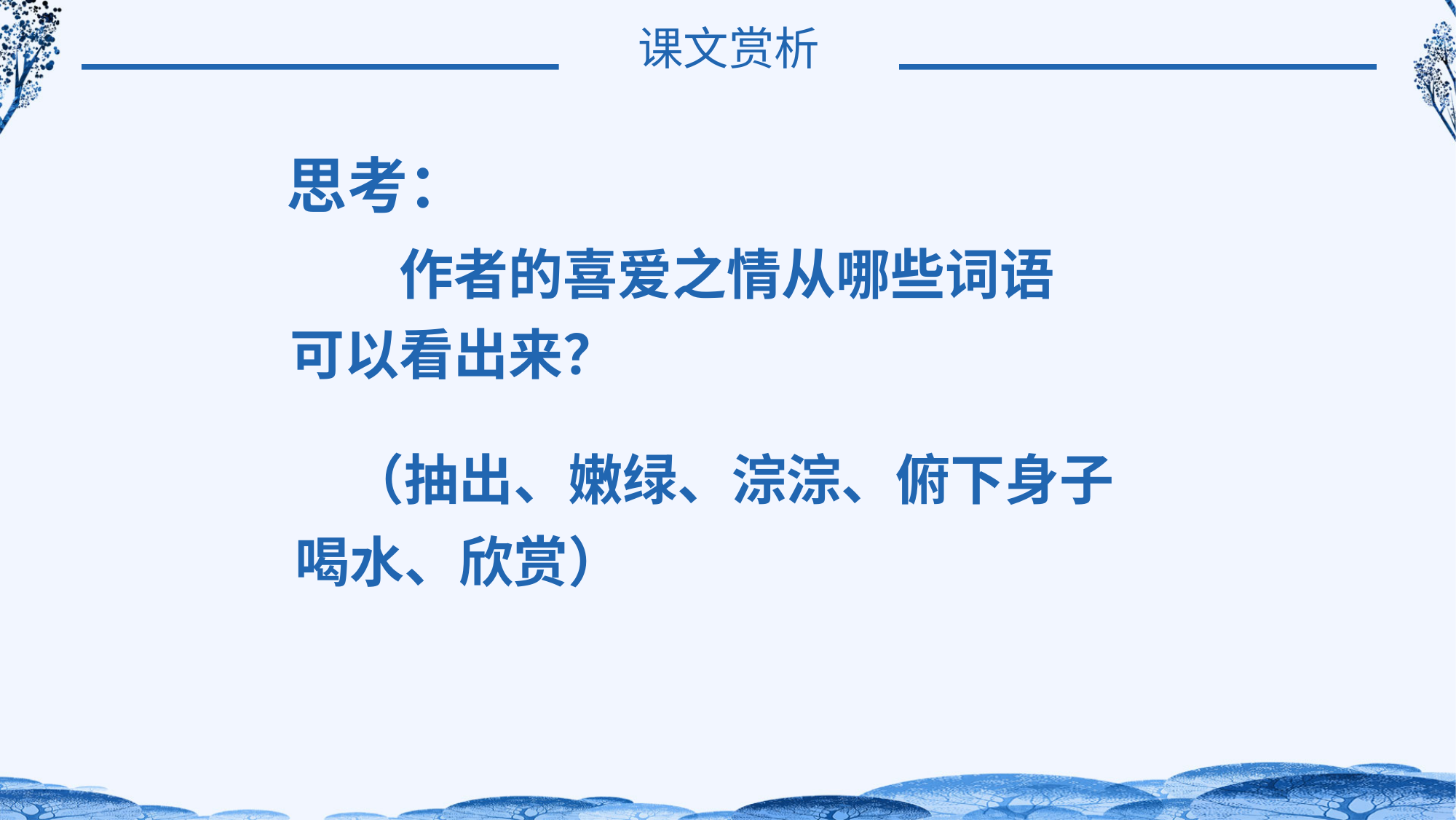

课文赏析

思考：
　　作者的喜爱之情从哪些词语

可以看出来？
　（抽出、嫩绿、淙淙、俯下身子

喝水、欣赏）